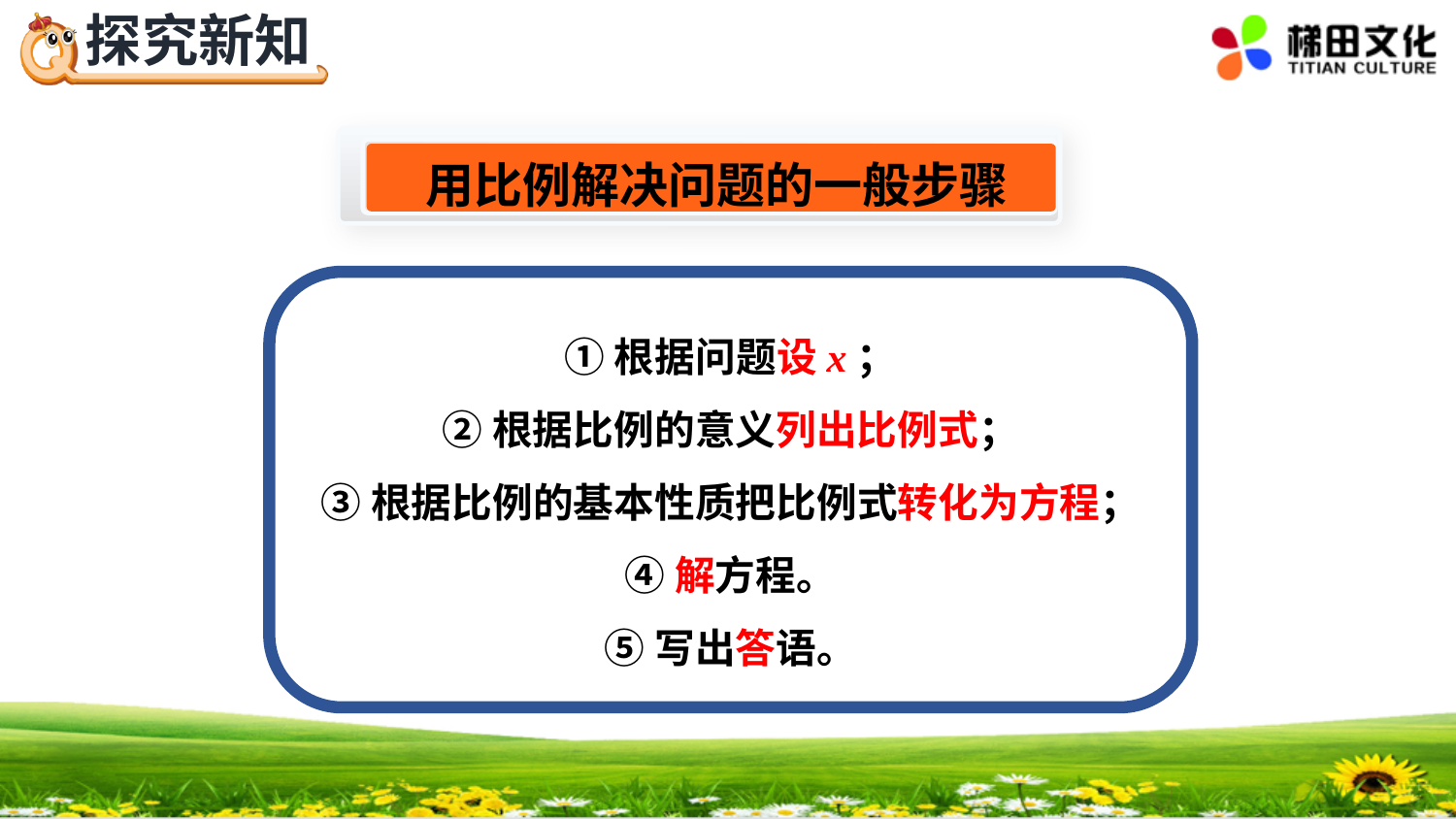

用比例解决问题的一般步骤
①根据问题设x；
②根据比例的意义列出比例式；
③根据比例的基本性质把比例式转化为方程；
④解方程。
⑤写出答语。